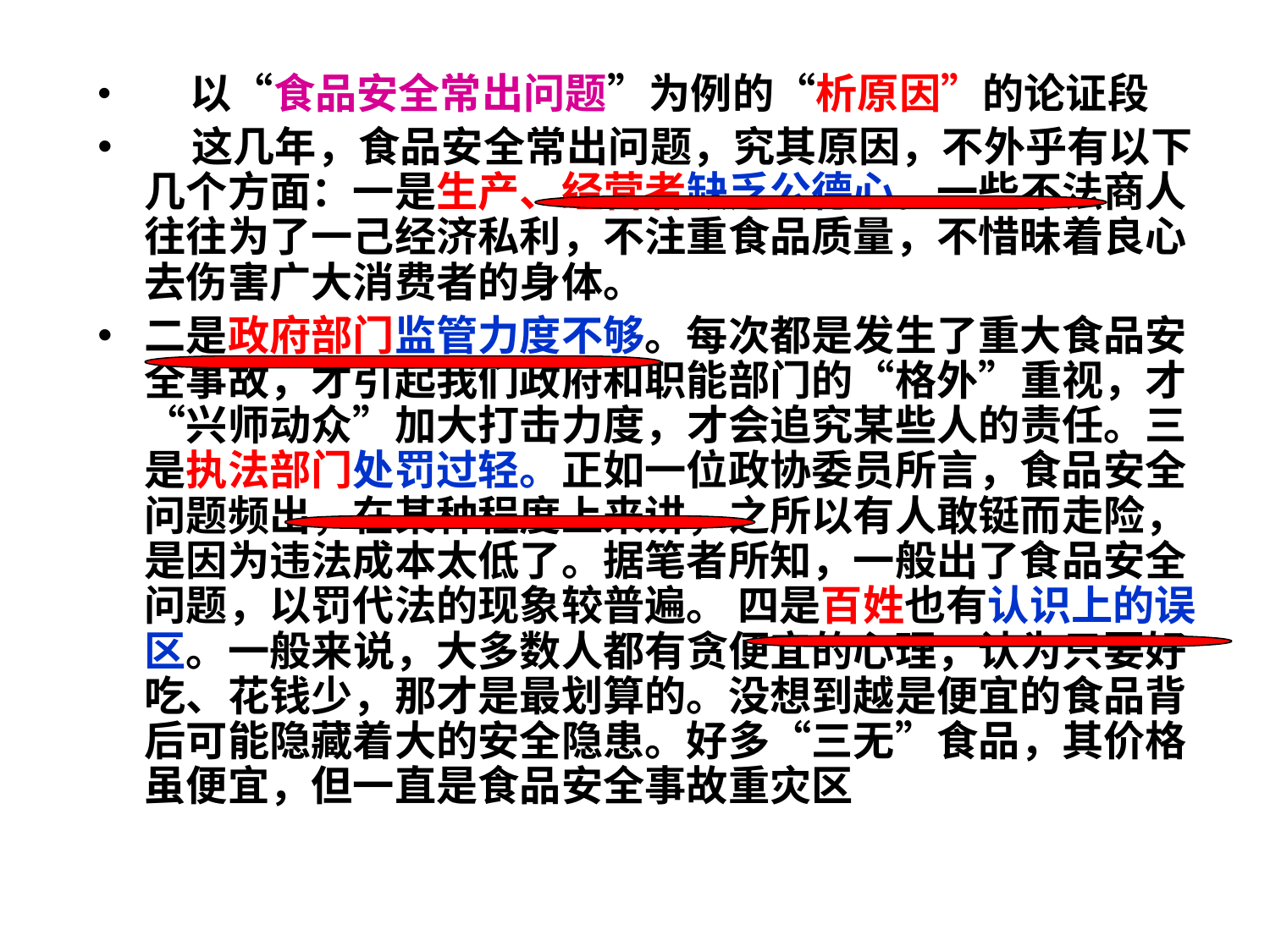

以“食品安全常出问题”为例的“析原因”的论证段
    这几年，食品安全常出问题，究其原因，不外乎有以下几个方面：一是生产、经营者缺乏公德心。一些不法商人往往为了一己经济私利，不注重食品质量，不惜昧着良心去伤害广大消费者的身体。
二是政府部门监管力度不够。每次都是发生了重大食品安全事故，才引起我们政府和职能部门的“格外”重视，才“兴师动众”加大打击力度，才会追究某些人的责任。三是执法部门处罚过轻。正如一位政协委员所言，食品安全问题频出，在某种程度上来讲，之所以有人敢铤而走险，是因为违法成本太低了。据笔者所知，一般出了食品安全问题，以罚代法的现象较普遍。 四是百姓也有认识上的误区。一般来说，大多数人都有贪便宜的心理，认为只要好吃、花钱少，那才是最划算的。没想到越是便宜的食品背后可能隐藏着大的安全隐患。好多“三无”食品，其价格虽便宜，但一直是食品安全事故重灾区